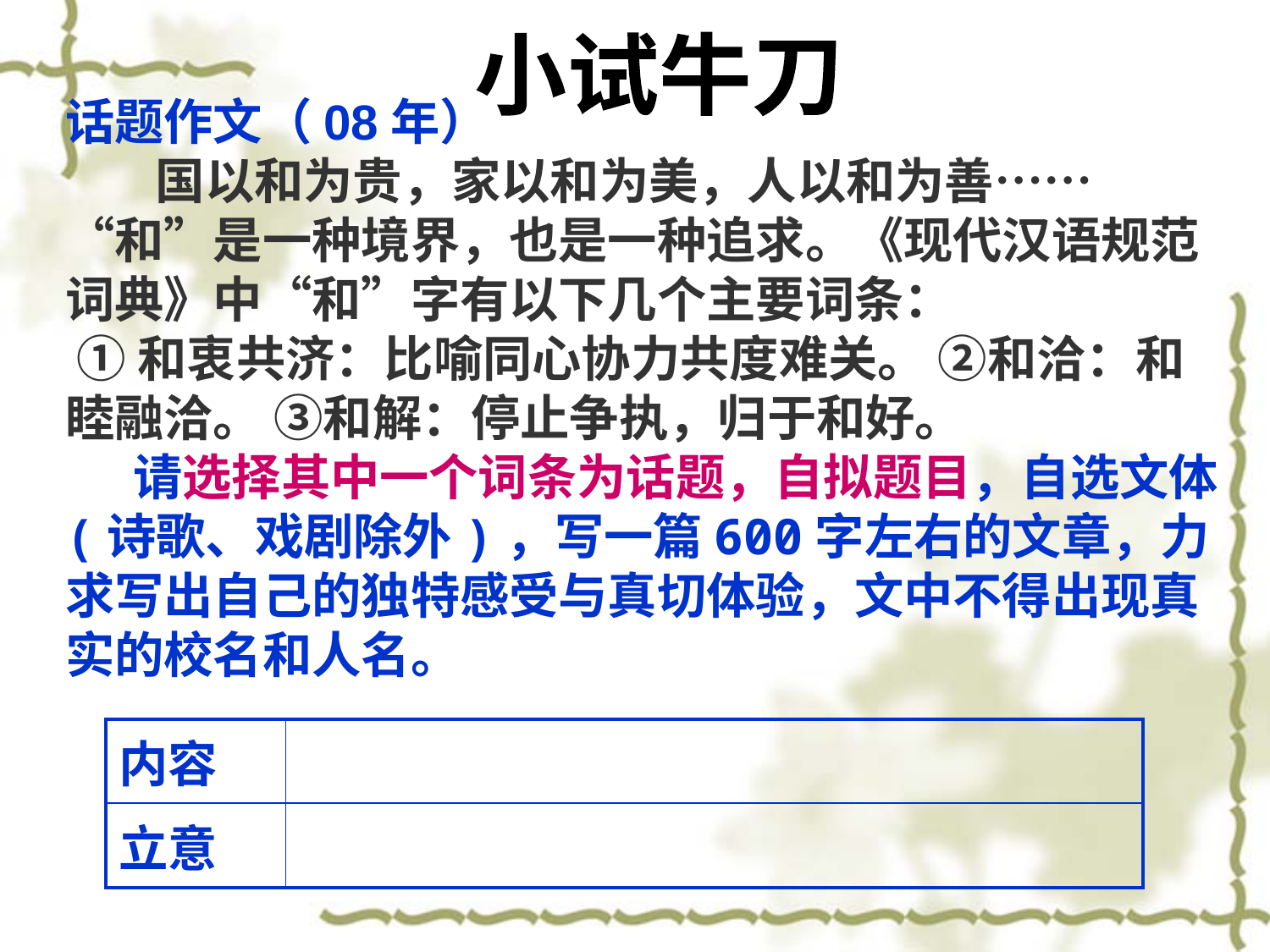

小试牛刀
话题作文（08年）
       国以和为贵，家以和为美，人以和为善……“和”是一种境界，也是一种追求。《现代汉语规范词典》中“和”字有以下几个主要词条：
 ①和衷共济：比喻同心协力共度难关。 ②和洽：和睦融洽。 ③和解：停止争执，归于和好。
     请选择其中一个词条为话题，自拟题目，自选文体(诗歌、戏剧除外)，写一篇600字左右的文章，力求写出自己的独特感受与真切体验，文中不得出现真实的校名和人名。
| 内容 |  |
| --- | --- |
| 立意 |  |